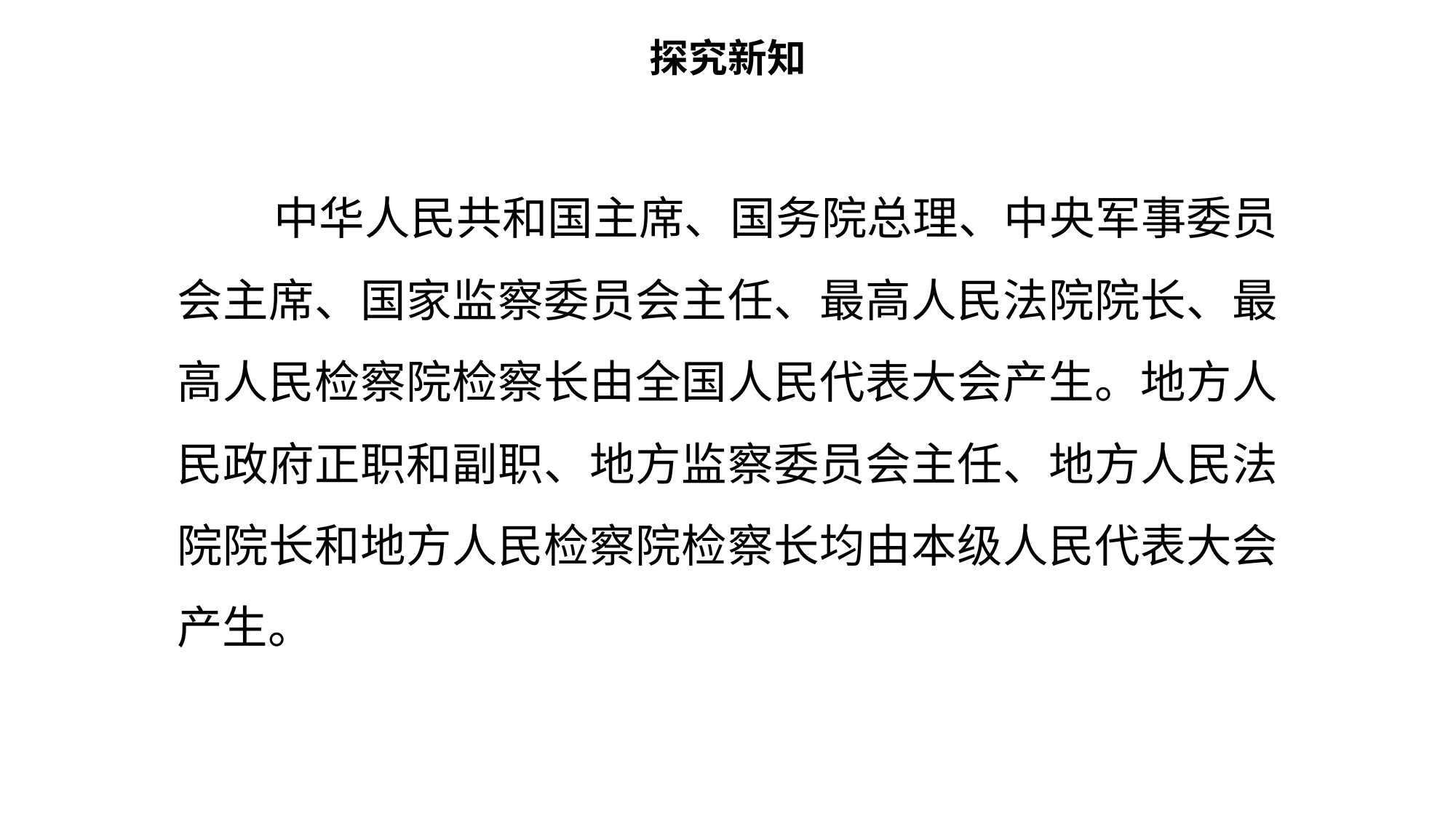

# 探究新知
中华人民共和国主席、国务院总理、中央军事委员会主席、国家监察委员会主任、最高人民法院院长、最高人民检察院检察长由全国人民代表大会产生。地方人民政府正职和副职、地方监察委员会主任、地方人民法院院长和地方人民检察院检察长均由本级人民代表大会产生。